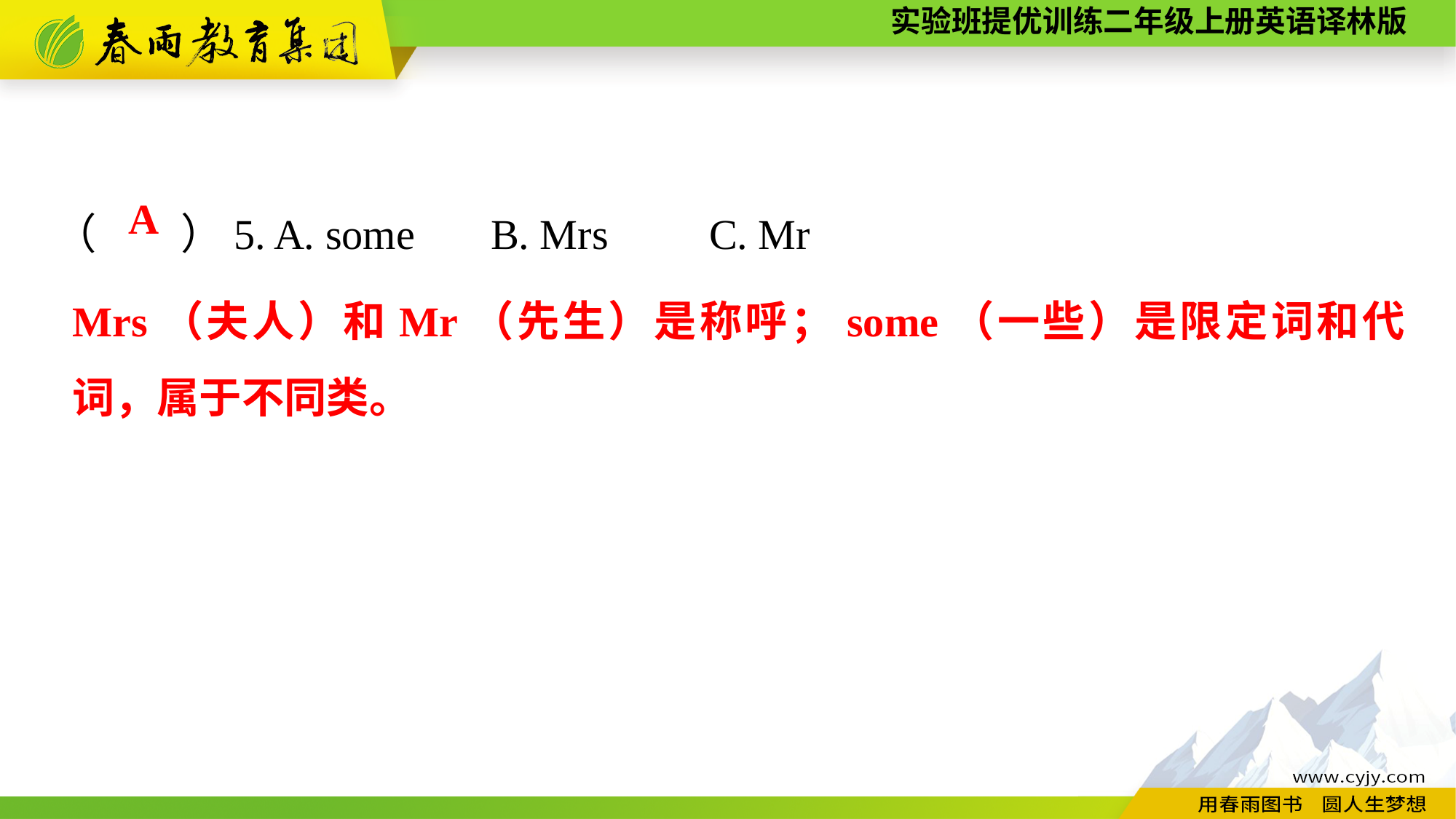

（　　）5. A. some	B. Mrs	C. Mr
A
Mrs（夫人）和Mr（先生）是称呼；some（一些）是限定词和代词，属于不同类。